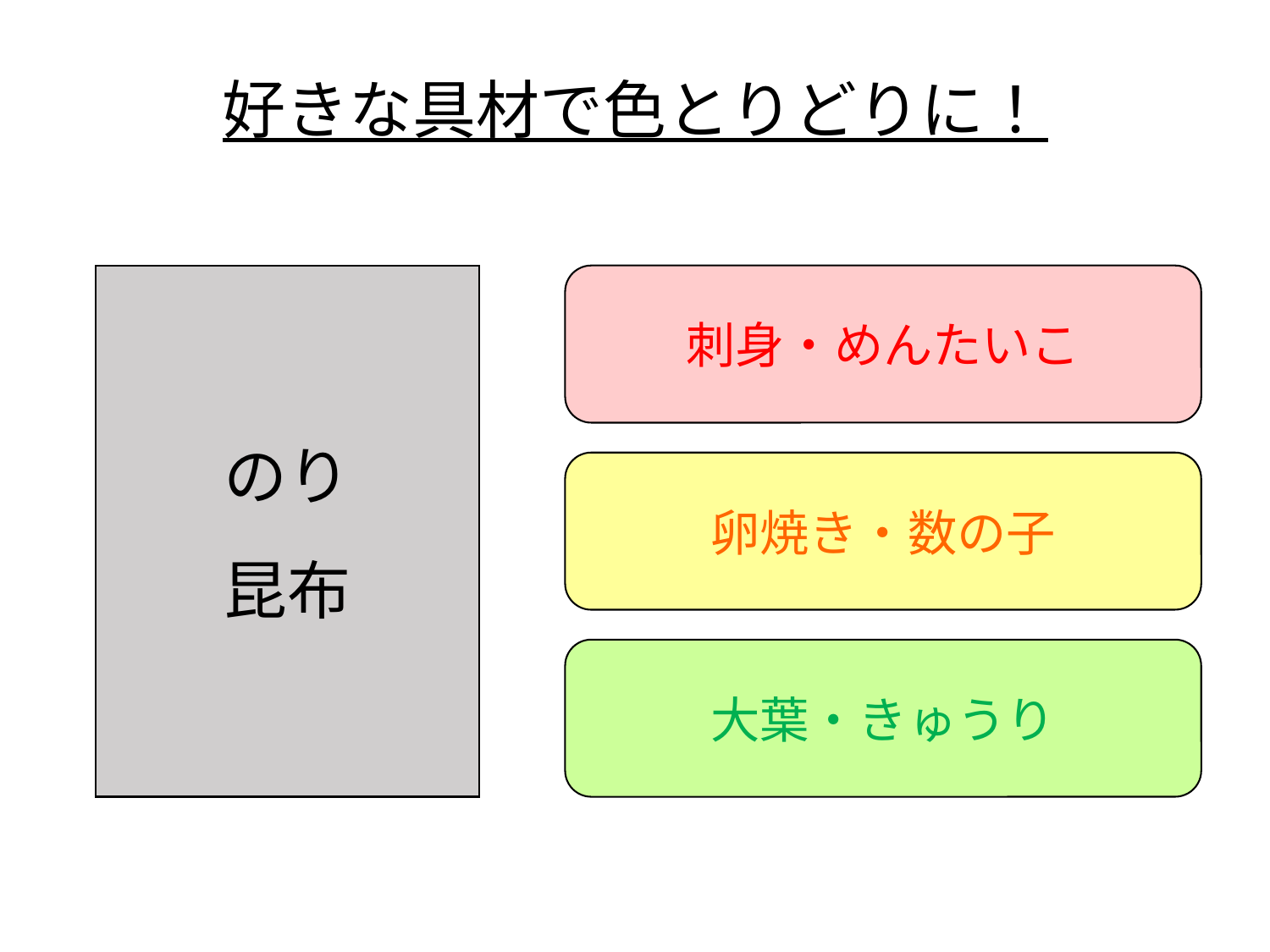

好きな具材で色とりどりに！
のり

昆布
刺身・めんたいこ
卵焼き・数の子
大葉・きゅうり